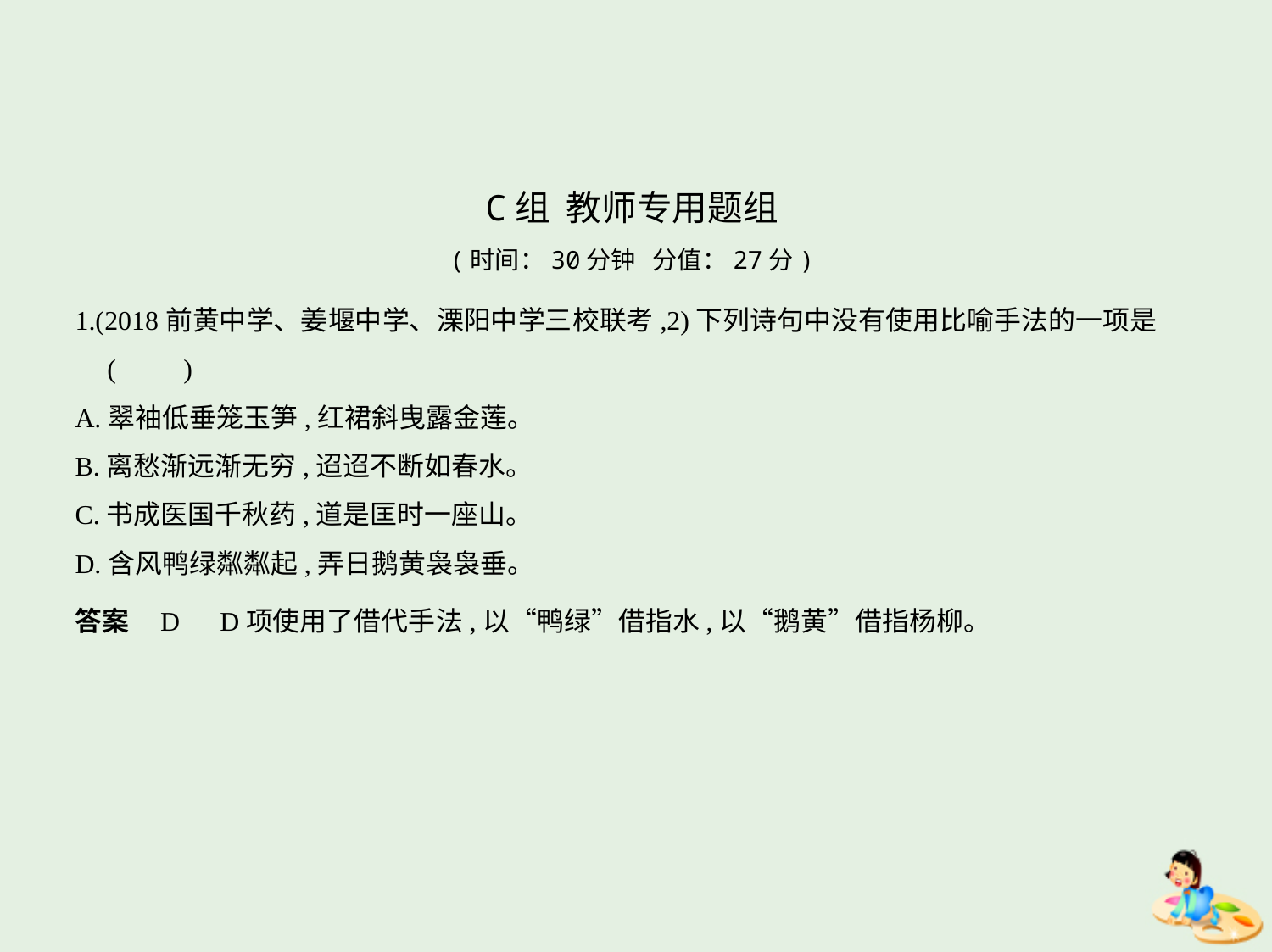

C组  教师专用题组
(时间：30分钟   分值：27分)
1.(2018前黄中学、姜堰中学、溧阳中学三校联考,2)下列诗句中没有使用比喻手法的一项是
 (　　)
A.翠袖低垂笼玉笋,红裙斜曳露金莲。
B.离愁渐远渐无穷,迢迢不断如春水。
C.书成医国千秋药,道是匡时一座山。
D.含风鸭绿粼粼起,弄日鹅黄袅袅垂。
答案    D　D项使用了借代手法,以“鸭绿”借指水,以“鹅黄”借指杨柳。